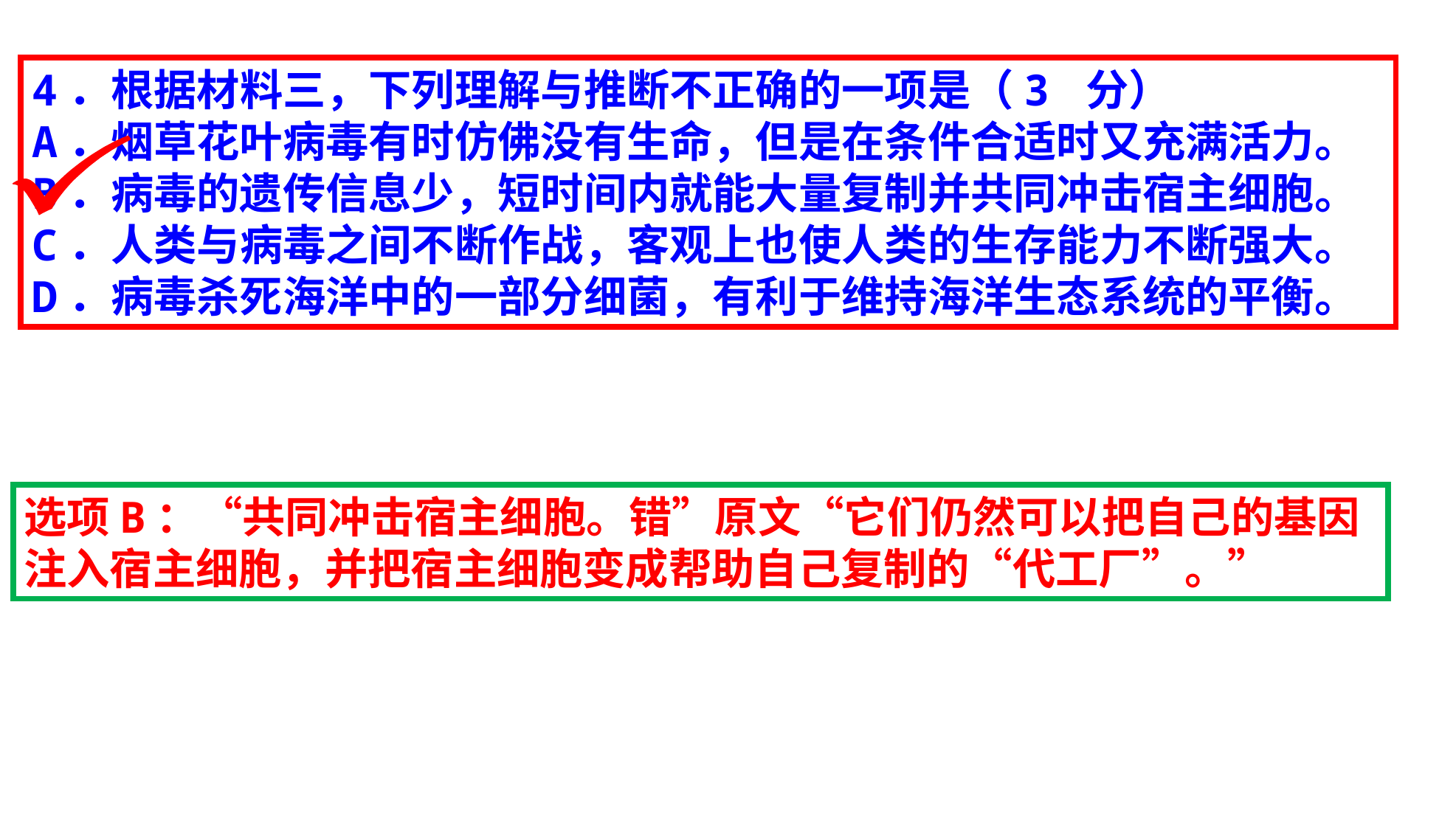

4．根据材料三，下列理解与推断不正确的一项是（3 分）
A．烟草花叶病毒有时仿佛没有生命，但是在条件合适时又充满活力。
B．病毒的遗传信息少，短时间内就能大量复制并共同冲击宿主细胞。
C．人类与病毒之间不断作战，客观上也使人类的生存能力不断强大。
D．病毒杀死海洋中的一部分细菌，有利于维持海洋生态系统的平衡。

选项B：“共同冲击宿主细胞。错”原文“它们仍然可以把自己的基因注入宿主细胞，并把宿主细胞变成帮助自己复制的“代工厂”。”